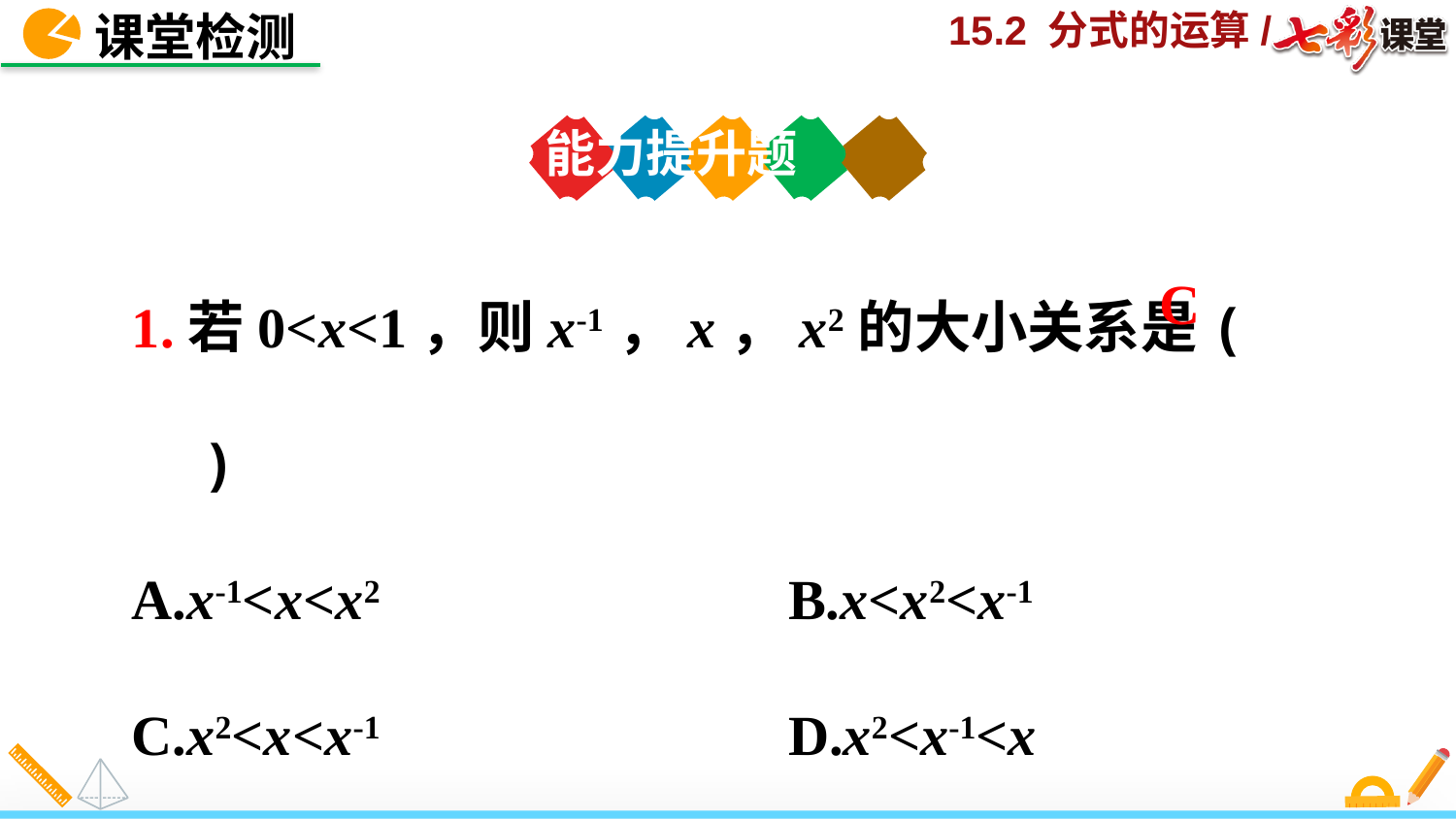

课堂检测

能力提升题

1.若0<x<1，则x-1，x，x2的大小关系是(        )
A.x-1<x<x2                             B.x<x2<x-1
C.x2<x<x-1                             D.x2<x-1<x
C